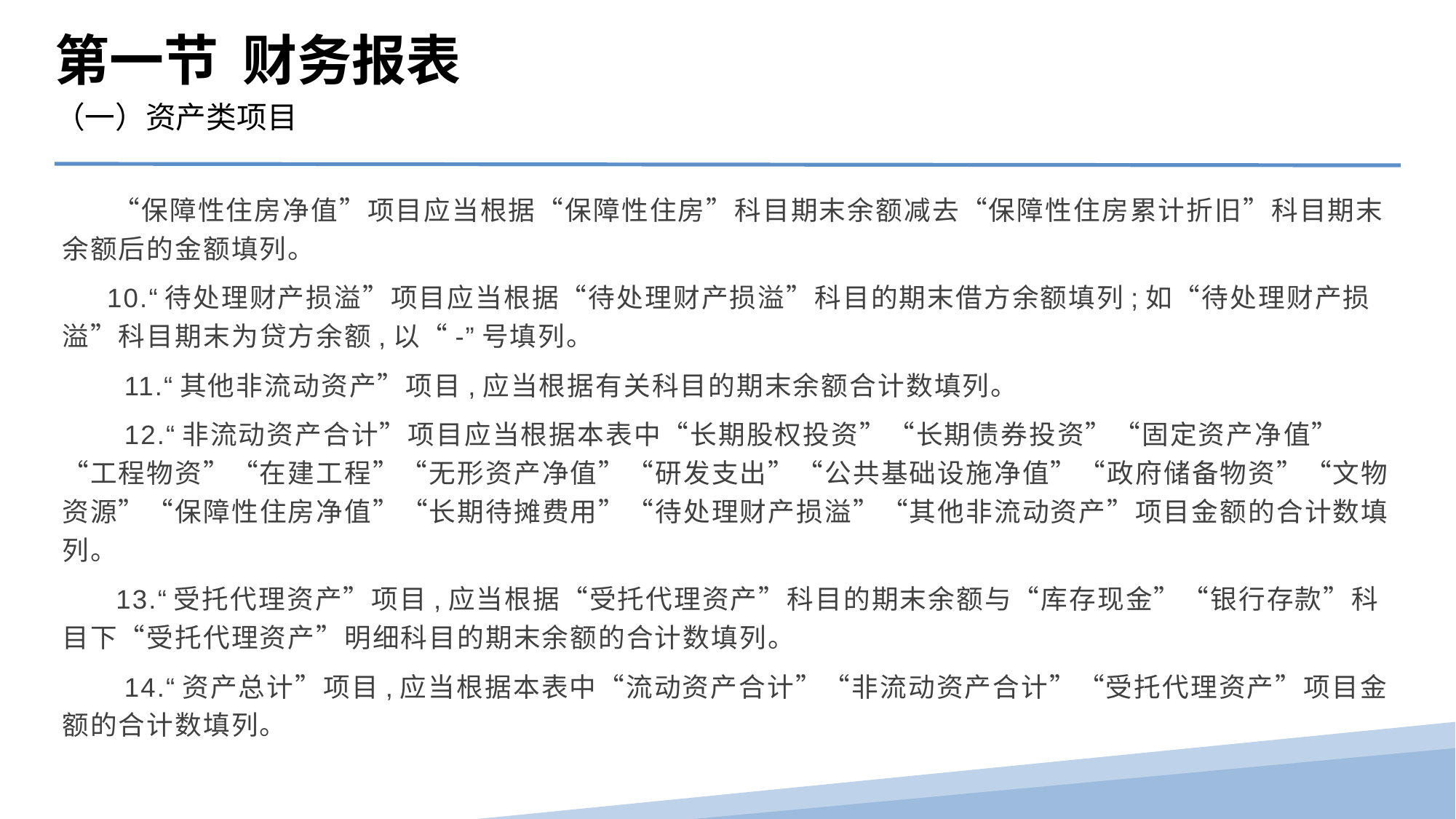

第一节  财务报表
（一）资产类项目
　　“保障性住房净值”项目应当根据“保障性住房”科目期末余额减去“保障性住房累计折旧”科目期末余额后的金额填列。
     10.“待处理财产损溢”项目应当根据“待处理财产损溢”科目的期末借方余额填列;如“待处理财产损溢”科目期末为贷方余额,以“-”号填列。
　　11.“其他非流动资产”项目,应当根据有关科目的期末余额合计数填列。
　　12.“非流动资产合计”项目应当根据本表中“长期股权投资”“长期债券投资”“固定资产净值”“工程物资”“在建工程”“无形资产净值”“研发支出”“公共基础设施净值”“政府储备物资”“文物资源”“保障性住房净值”“长期待摊费用”“待处理财产损溢”“其他非流动资产”项目金额的合计数填列。
      13.“受托代理资产”项目,应当根据“受托代理资产”科目的期末余额与“库存现金”“银行存款”科目下“受托代理资产”明细科目的期末余额的合计数填列。
　　14.“资产总计”项目,应当根据本表中“流动资产合计”“非流动资产合计”“受托代理资产”项目金额的合计数填列。